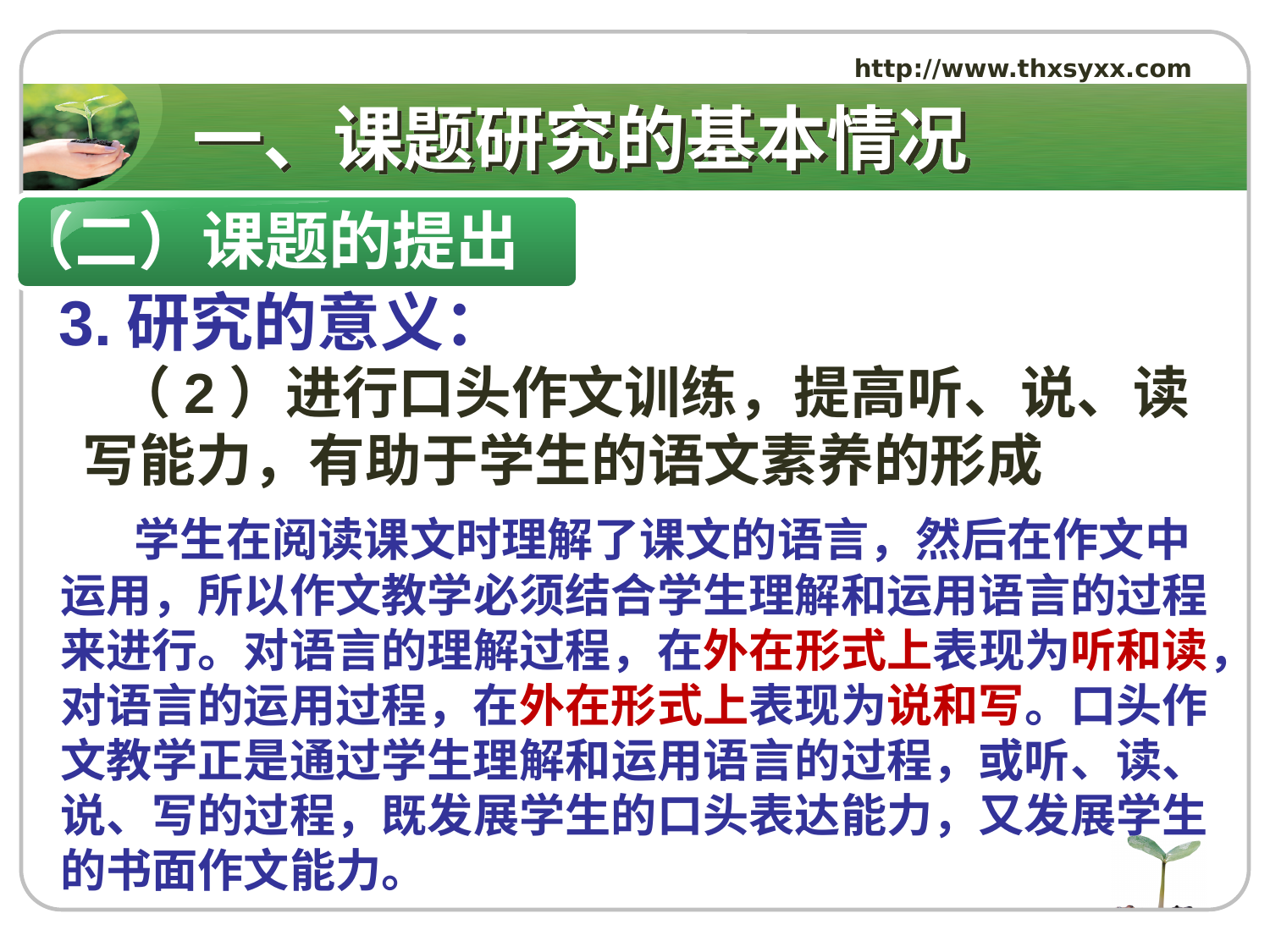

http://www.thxsyxx.com
# 一、课题研究的基本情况
（二）课题的提出

 3.研究的意义：
      （2）进行口头作文训练，提高听、说、读写能力，有助于学生的语文素养的形成

          学生在阅读课文时理解了课文的语言，然后在作文中运用，所以作文教学必须结合学生理解和运用语言的过程来进行。对语言的理解过程，在外在形式上表现为听和读，对语言的运用过程，在外在形式上表现为说和写。口头作文教学正是通过学生理解和运用语言的过程，或听、读、说、写的过程，既发展学生的口头表达能力，又发展学生的书面作文能力。